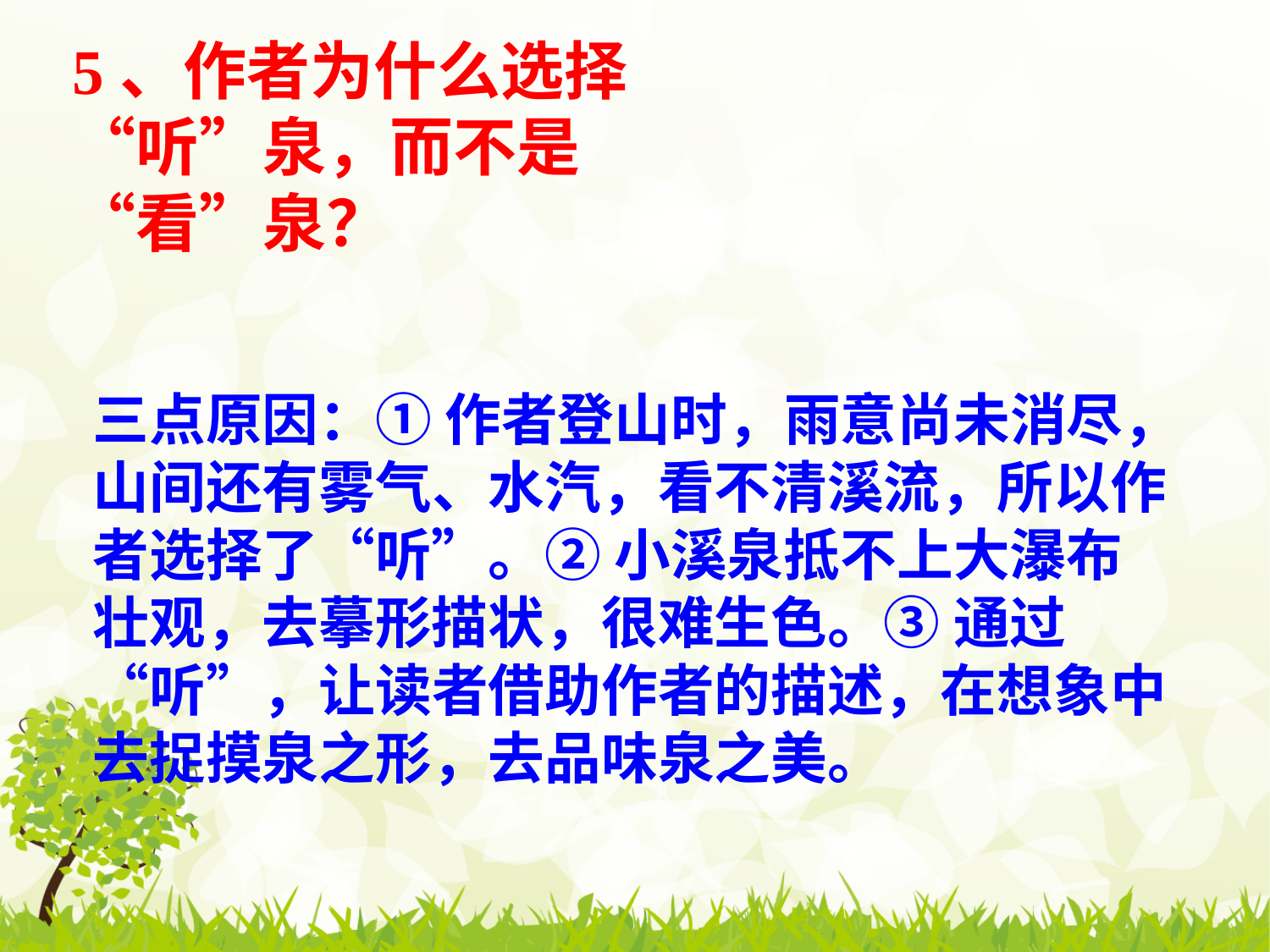

5、作者为什么选择“听”泉，而不是“看”泉？

三点原因：① 作者登山时，雨意尚未消尽，山间还有雾气、水汽，看不清溪流，所以作者选择了“听”。② 小溪泉抵不上大瀑布壮观，去摹形描状，很难生色。③ 通过 “听”，让读者借助作者的描述，在想象中去捉摸泉之形，去品味泉之美。